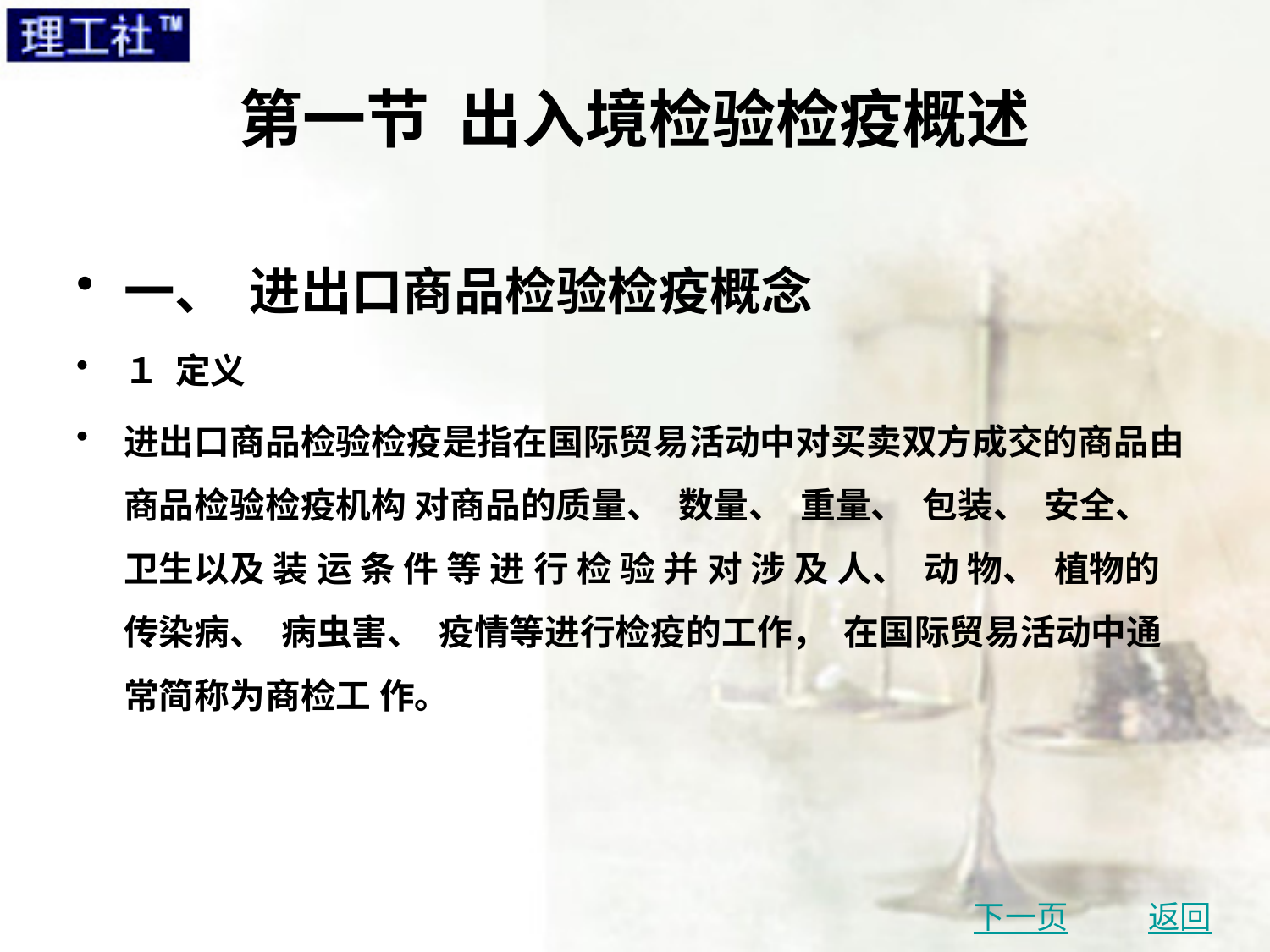

# 第一节  出入境检验检疫概述
一、  进出口商品检验检疫概念
１  定义
进出口商品检验检疫是指在国际贸易活动中对买卖双方成交的商品由商品检验检疫机构 对商品的质量、  数量、  重量、  包装、  安全、  卫生以及 装 运 条 件 等 进 行 检 验 并 对 涉 及 人、  动 物、  植物的传染病、  病虫害、  疫情等进行检疫的工作，  在国际贸易活动中通常简称为商检工 作。
下一页
返回